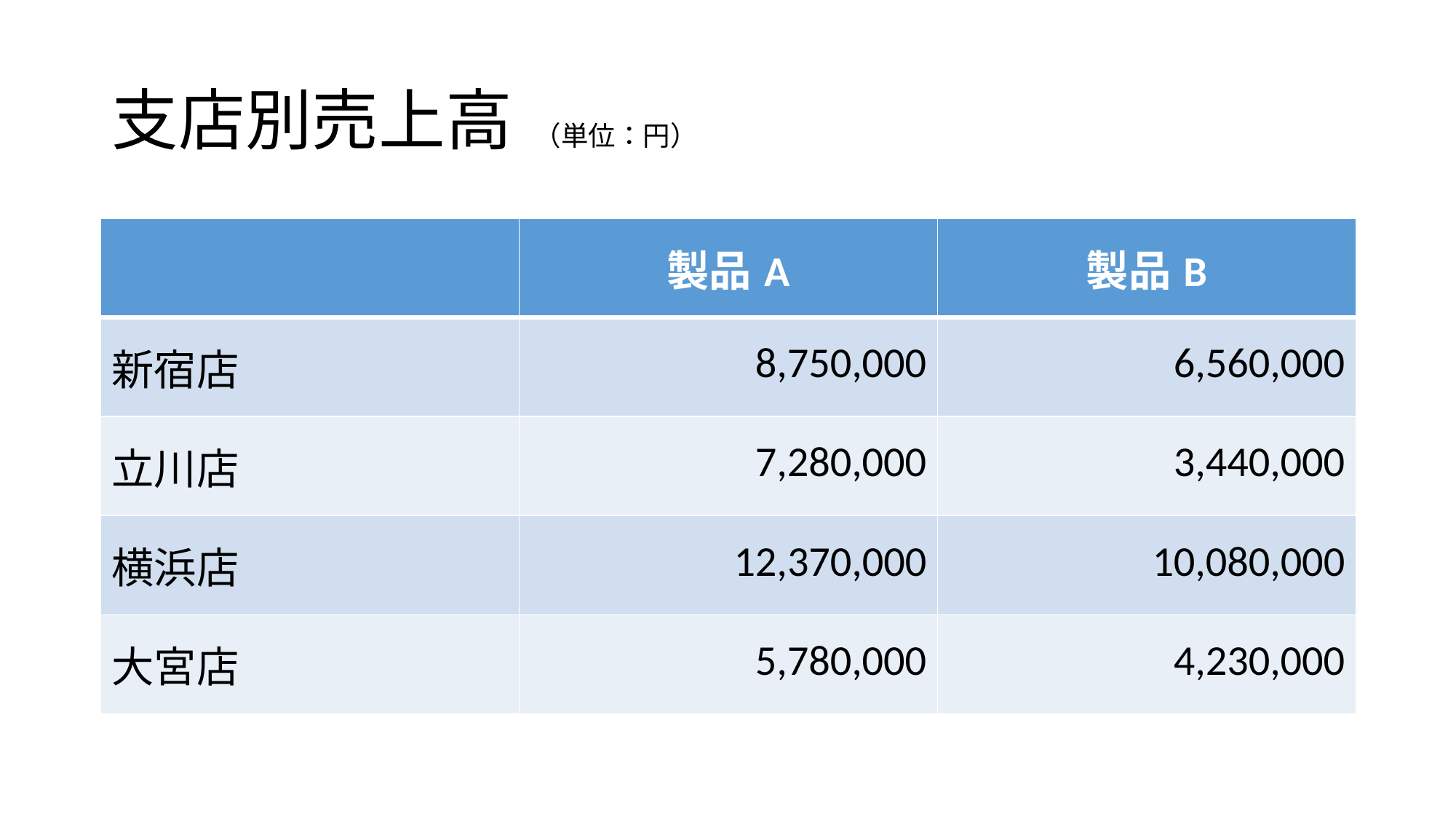

# 支店別売上高
（単位：円）
|  | 製品A | 製品B |
| --- | --- | --- |
| 新宿店 | 8,750,000 | 6,560,000 |
| 立川店 | 7,280,000 | 3,440,000 |
| 横浜店 | 12,370,000 | 10,080,000 |
| 大宮店 | 5,780,000 | 4,230,000 |